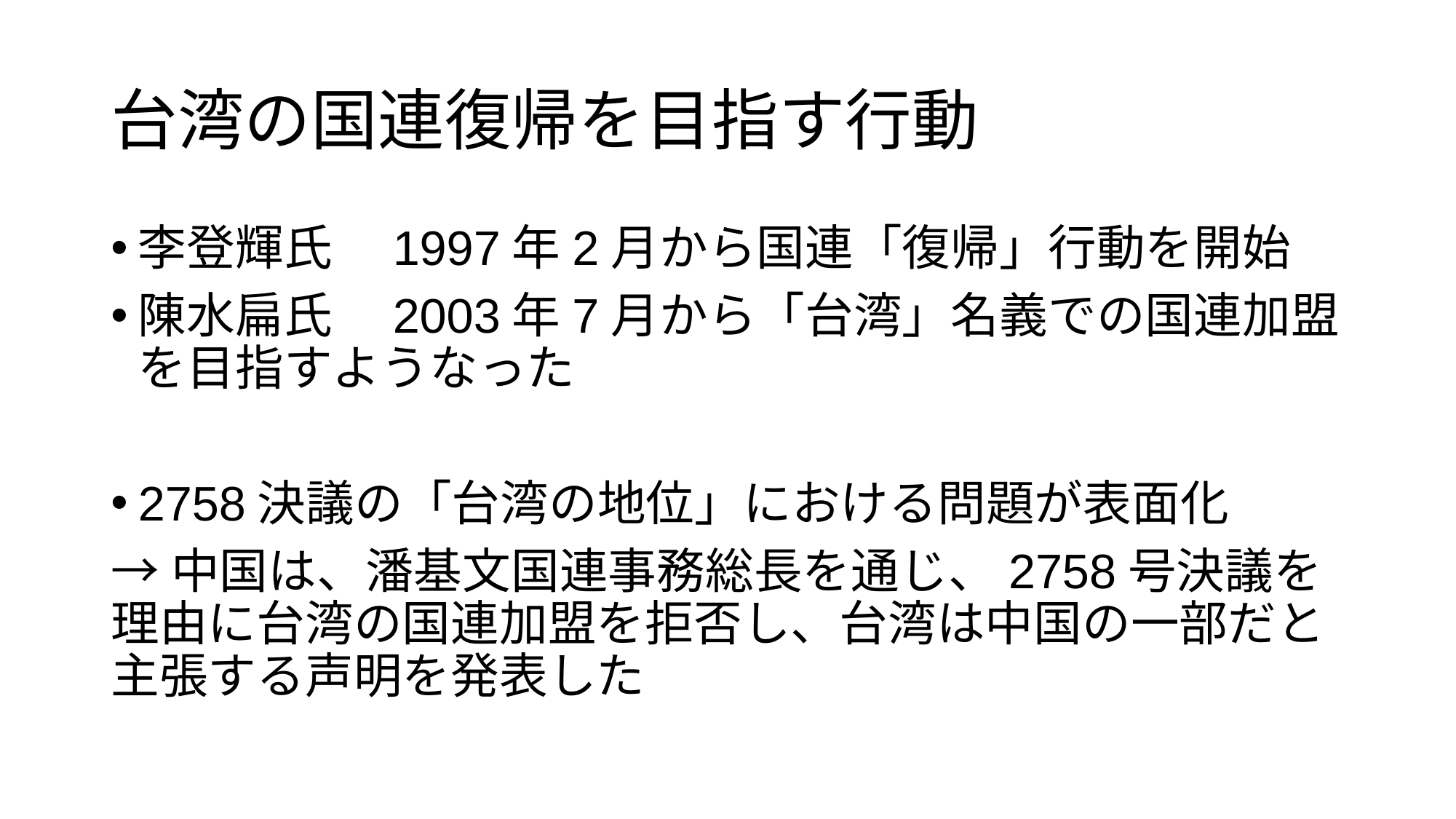

# 台湾の国連復帰を目指す行動
李登輝氏　1997年2月から国連「復帰」行動を開始
陳水扁氏　2003年7月から「台湾」名義での国連加盟を目指すようなった

2758決議の「台湾の地位」における問題が表面化
→中国は、潘基文国連事務総長を通じ、2758号決議を理由に台湾の国連加盟を拒否し、台湾は中国の一部だと主張する声明を発表した